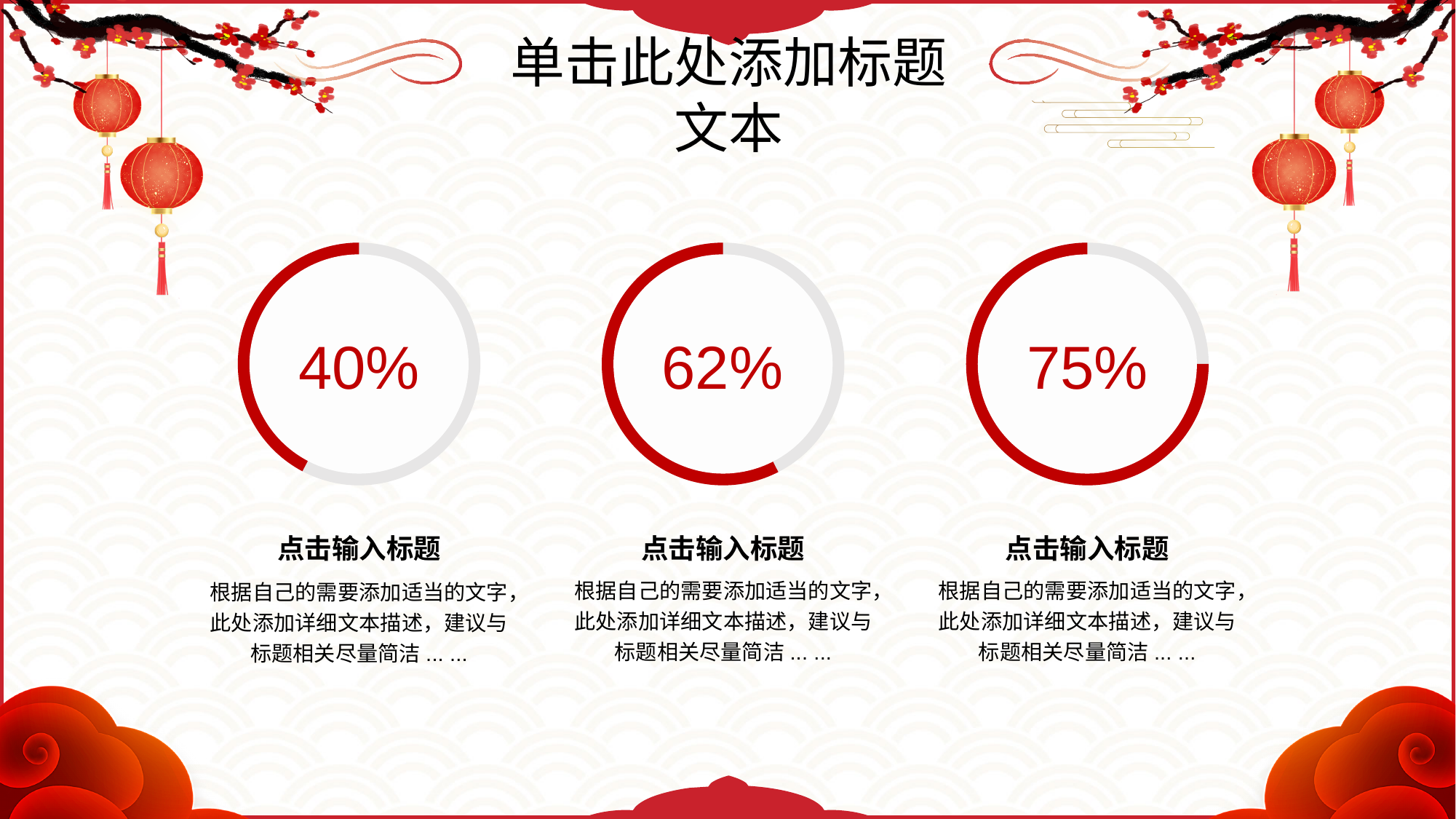

单击此处添加标题文本

40%
62%
75%
点击输入标题
根据自己的需要添加适当的文字，此处添加详细文本描述，建议与标题相关尽量简洁... ...
点击输入标题
根据自己的需要添加适当的文字，此处添加详细文本描述，建议与标题相关尽量简洁... ...
点击输入标题
根据自己的需要添加适当的文字，此处添加详细文本描述，建议与标题相关尽量简洁... ...